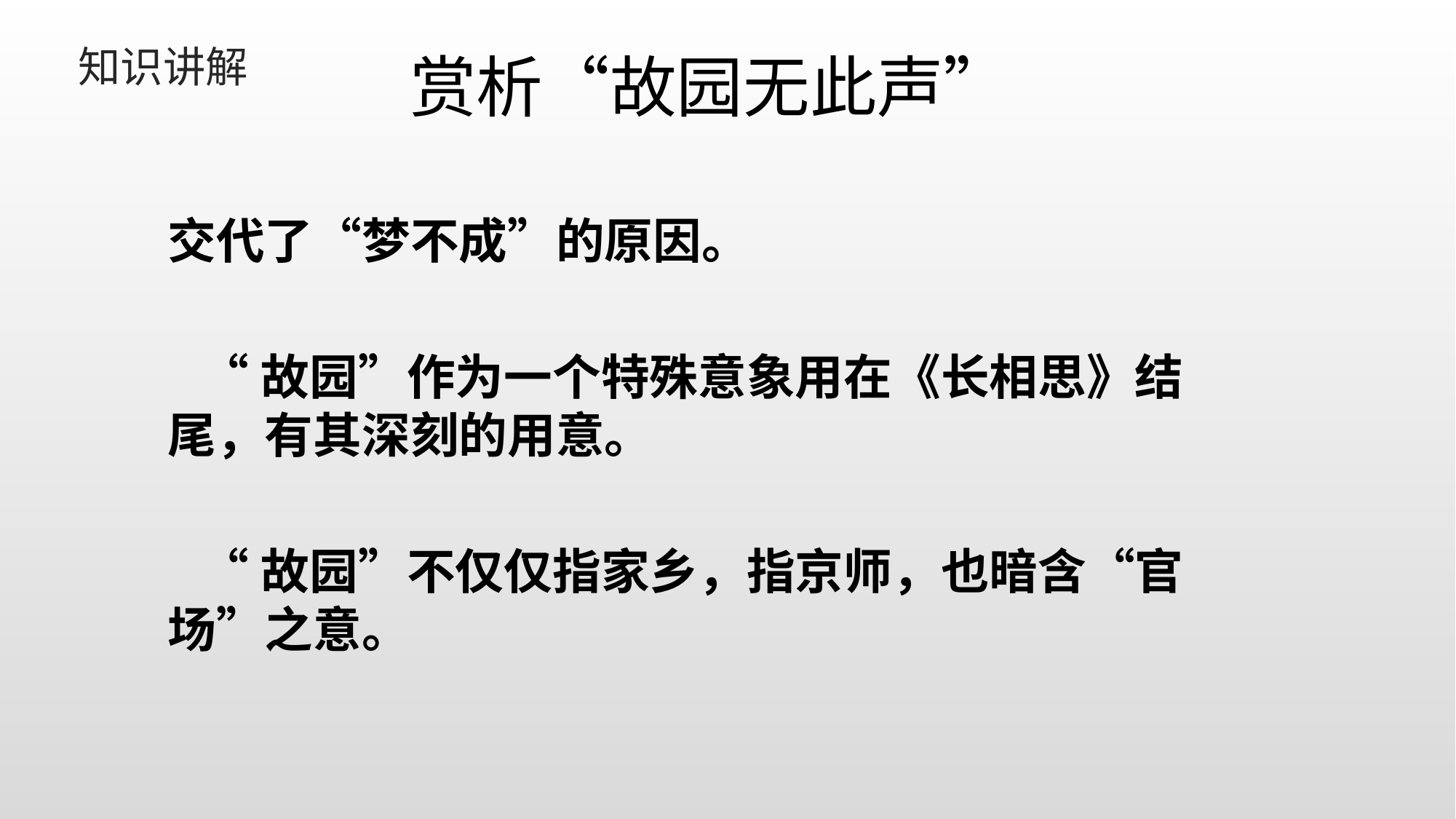

知识讲解
赏析“故园无此声”

交代了“梦不成”的原因。

   “故园”作为一个特殊意象用在《长相思》结尾，有其深刻的用意。

   “故园”不仅仅指家乡，指京师，也暗含“官场”之意。